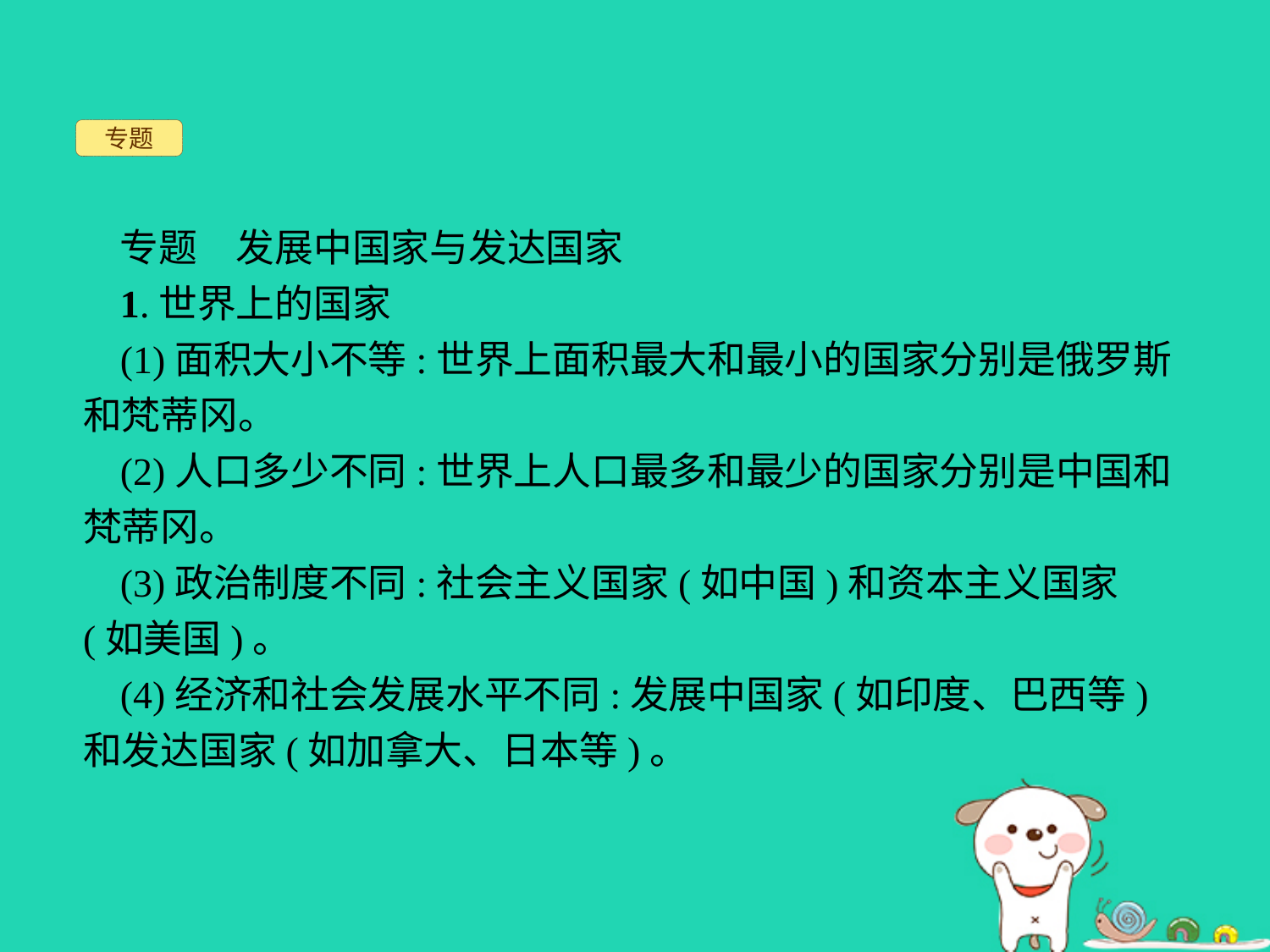

专题
专题　发展中国家与发达国家
1.世界上的国家
(1)面积大小不等:世界上面积最大和最小的国家分别是俄罗斯和梵蒂冈。
(2)人口多少不同:世界上人口最多和最少的国家分别是中国和梵蒂冈。
(3)政治制度不同:社会主义国家(如中国)和资本主义国家(如美国)。
(4)经济和社会发展水平不同:发展中国家(如印度、巴西等)和发达国家(如加拿大、日本等)。